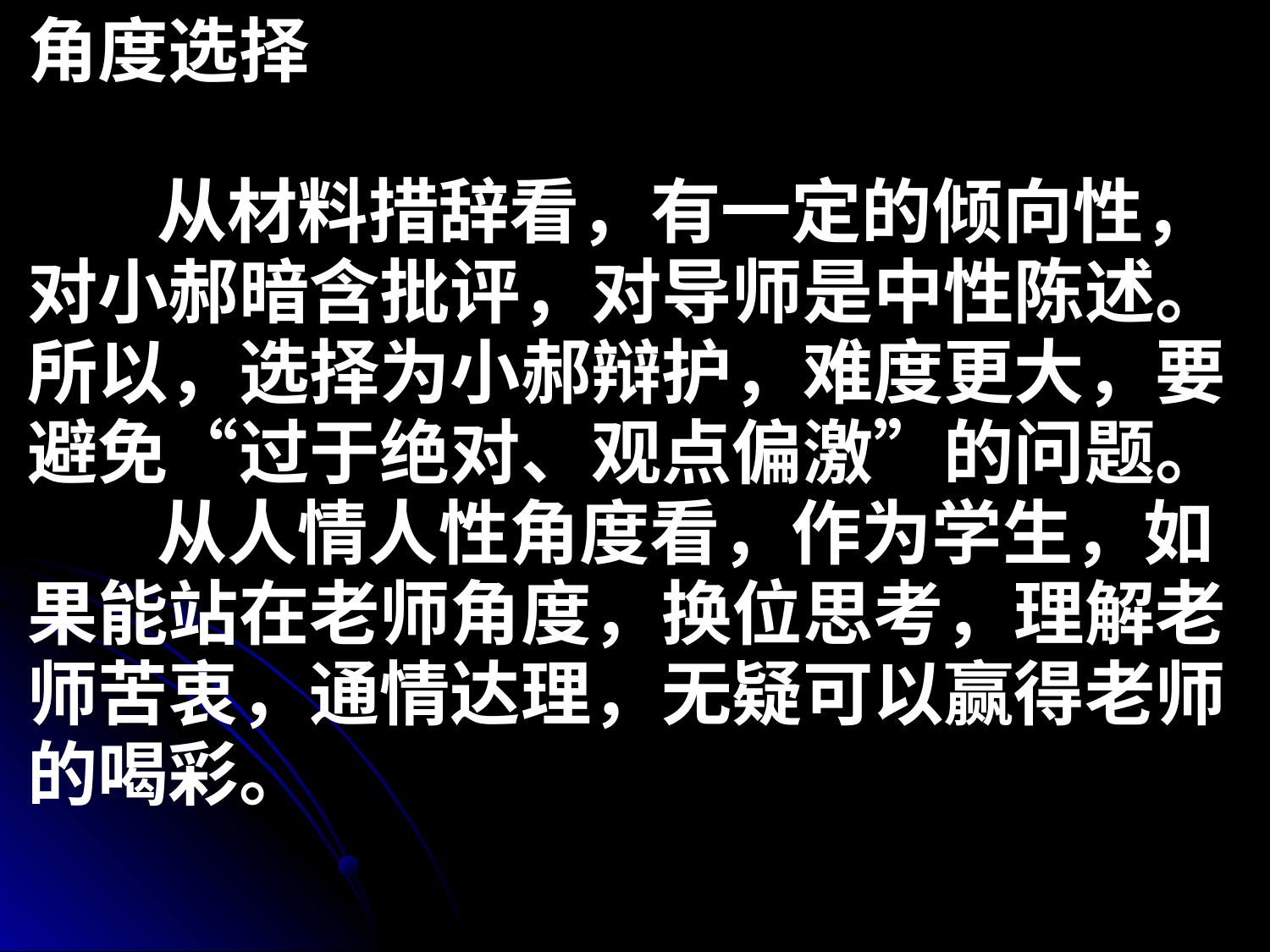

角度选择

       从材料措辞看，有一定的倾向性，对小郝暗含批评，对导师是中性陈述。所以，选择为小郝辩护，难度更大，要避免“过于绝对、观点偏激”的问题。
       从人情人性角度看，作为学生，如果能站在老师角度，换位思考，理解老师苦衷，通情达理，无疑可以赢得老师的喝彩。